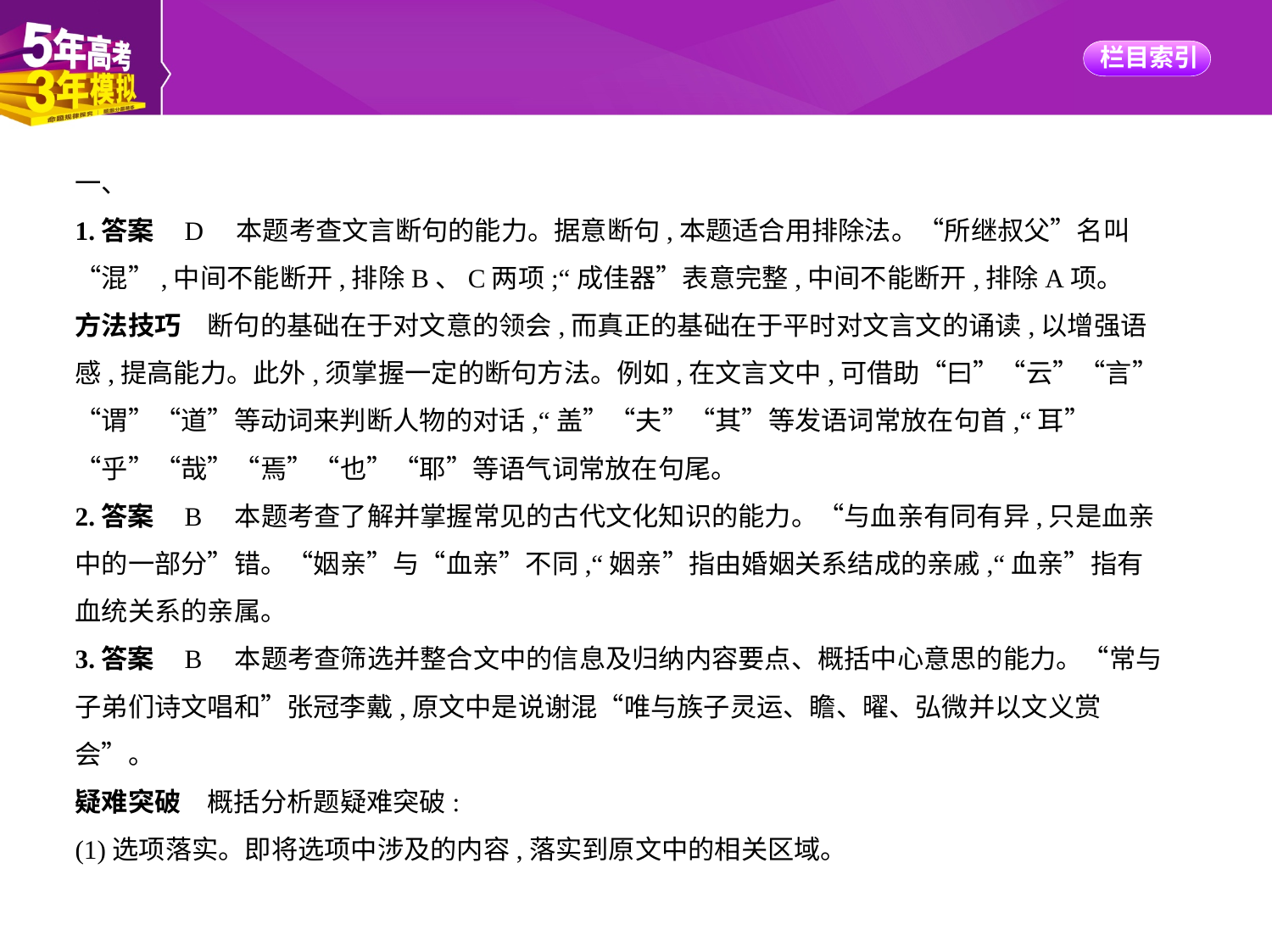

一、
1.答案    D　本题考查文言断句的能力。据意断句,本题适合用排除法。“所继叔父”名叫
“混”,中间不能断开,排除B、C两项;“成佳器”表意完整,中间不能断开,排除A项。
方法技巧　断句的基础在于对文意的领会,而真正的基础在于平时对文言文的诵读,以增强语
感,提高能力。此外,须掌握一定的断句方法。例如,在文言文中,可借助“曰”“云”“言”
“谓”“道”等动词来判断人物的对话,“盖”“夫”“其”等发语词常放在句首,“耳”
“乎”“哉”“焉”“也”“耶”等语气词常放在句尾。
2.答案    B　本题考查了解并掌握常见的古代文化知识的能力。“与血亲有同有异,只是血亲
中的一部分”错。“姻亲”与“血亲”不同,“姻亲”指由婚姻关系结成的亲戚,“血亲”指有
血统关系的亲属。
3.答案    B　本题考查筛选并整合文中的信息及归纳内容要点、概括中心意思的能力。“常与
子弟们诗文唱和”张冠李戴,原文中是说谢混“唯与族子灵运、瞻、曜、弘微并以文义赏
会”。
疑难突破　概括分析题疑难突破:
(1)选项落实。即将选项中涉及的内容,落实到原文中的相关区域。